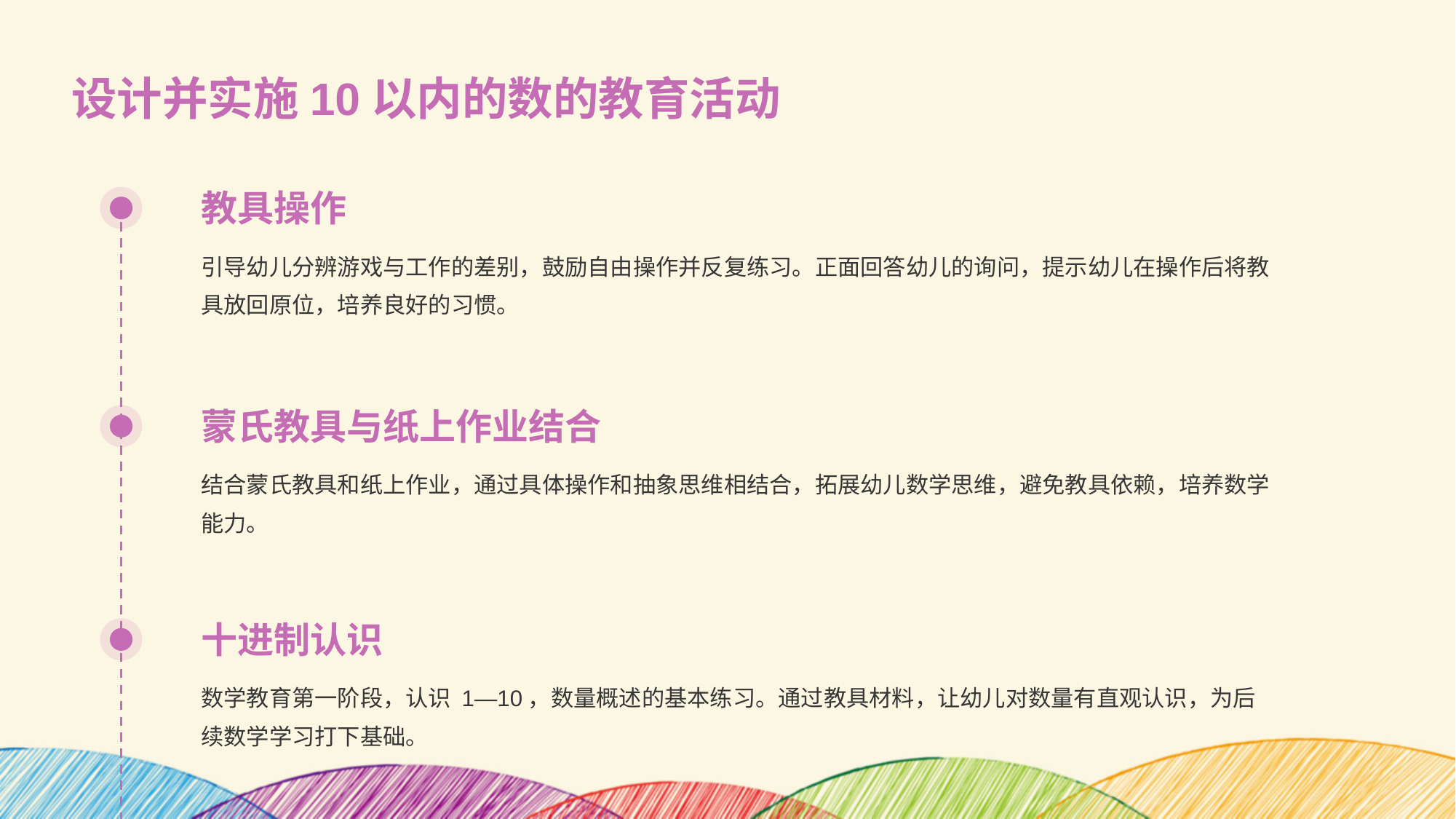

设计并实施10以内的数的教育活动
教具操作

引导幼儿分辨游戏与工作的差别，鼓励自由操作并反复练习。正面回答幼儿的询问，提示幼儿在操作后将教具放回原位，培养良好的习惯。
蒙氏教具与纸上作业结合

结合蒙氏教具和纸上作业，通过具体操作和抽象思维相结合，拓展幼儿数学思维，避免教具依赖，培养数学能力。
十进制认识

数学教育第一阶段，认识 1—10，数量概述的基本练习。通过教具材料，让幼儿对数量有直观认识，为后续数学学习打下基础。